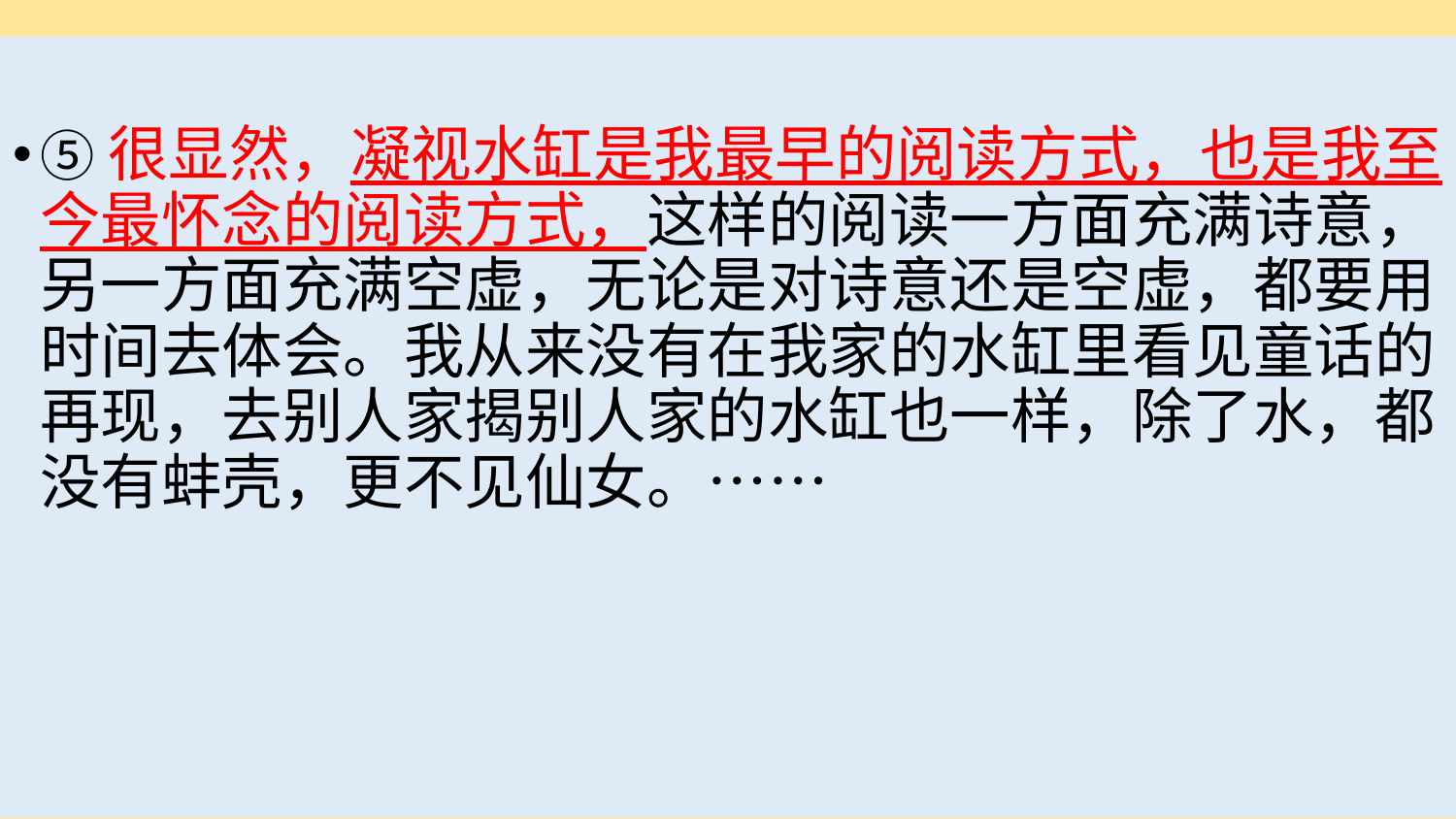

⑤很显然，凝视水缸是我最早的阅读方式，也是我至今最怀念的阅读方式，这样的阅读一方面充满诗意，另一方面充满空虚，无论是对诗意还是空虚，都要用时间去体会。我从来没有在我家的水缸里看见童话的再现，去别人家揭别人家的水缸也一样，除了水，都没有蚌壳，更不见仙女。……